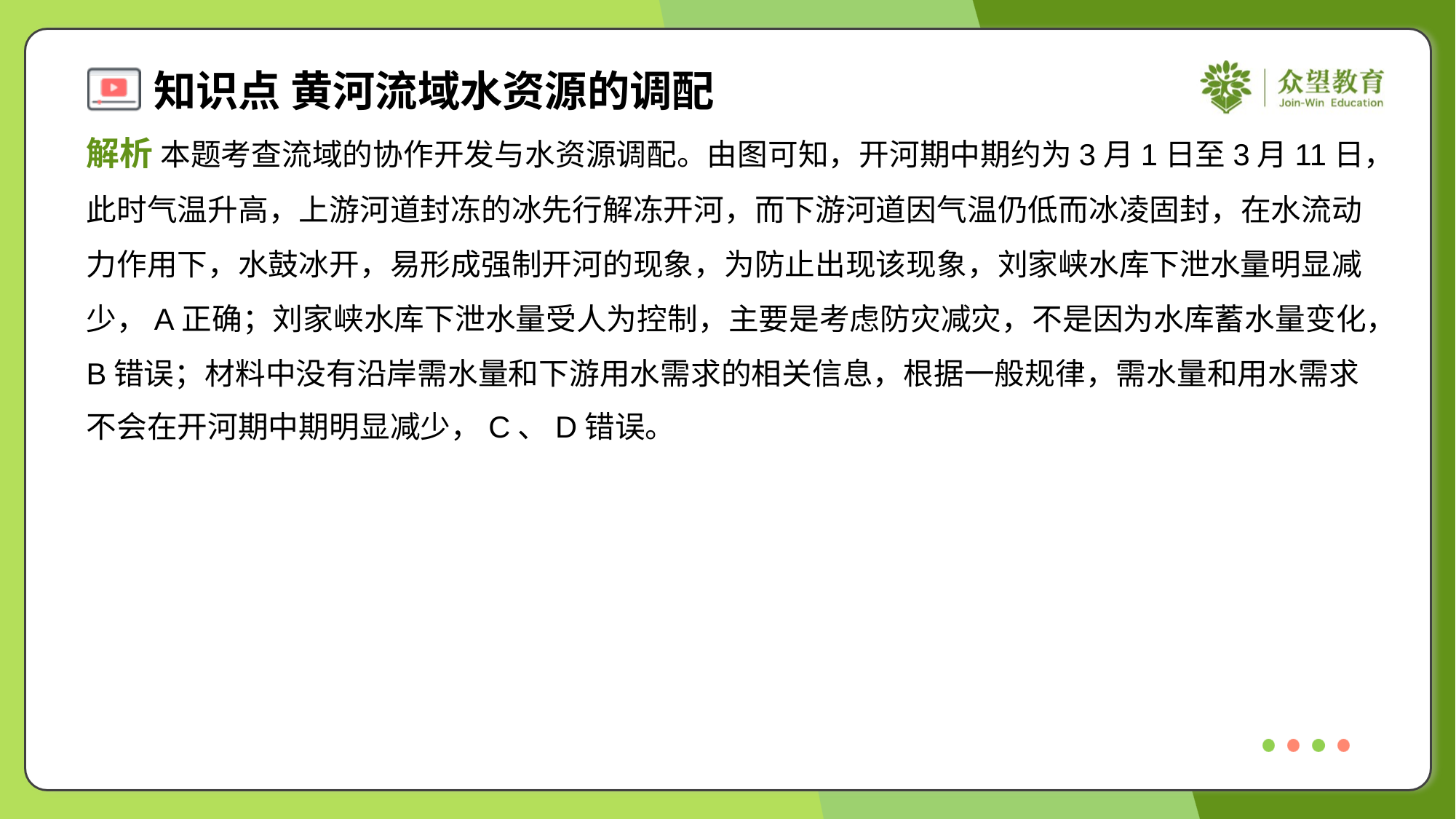

解析 本题考查流域的协作开发与水资源调配。由图可知，开河期中期约为3月1日至3月11日，
此时气温升高，上游河道封冻的冰先行解冻开河，而下游河道因气温仍低而冰凌固封，在水流动
力作用下，水鼓冰开，易形成强制开河的现象，为防止出现该现象，刘家峡水库下泄水量明显减
少，A正确；刘家峡水库下泄水量受人为控制，主要是考虑防灾减灾，不是因为水库蓄水量变化，
B错误；材料中没有沿岸需水量和下游用水需求的相关信息，根据一般规律，需水量和用水需求
不会在开河期中期明显减少，C、D错误。